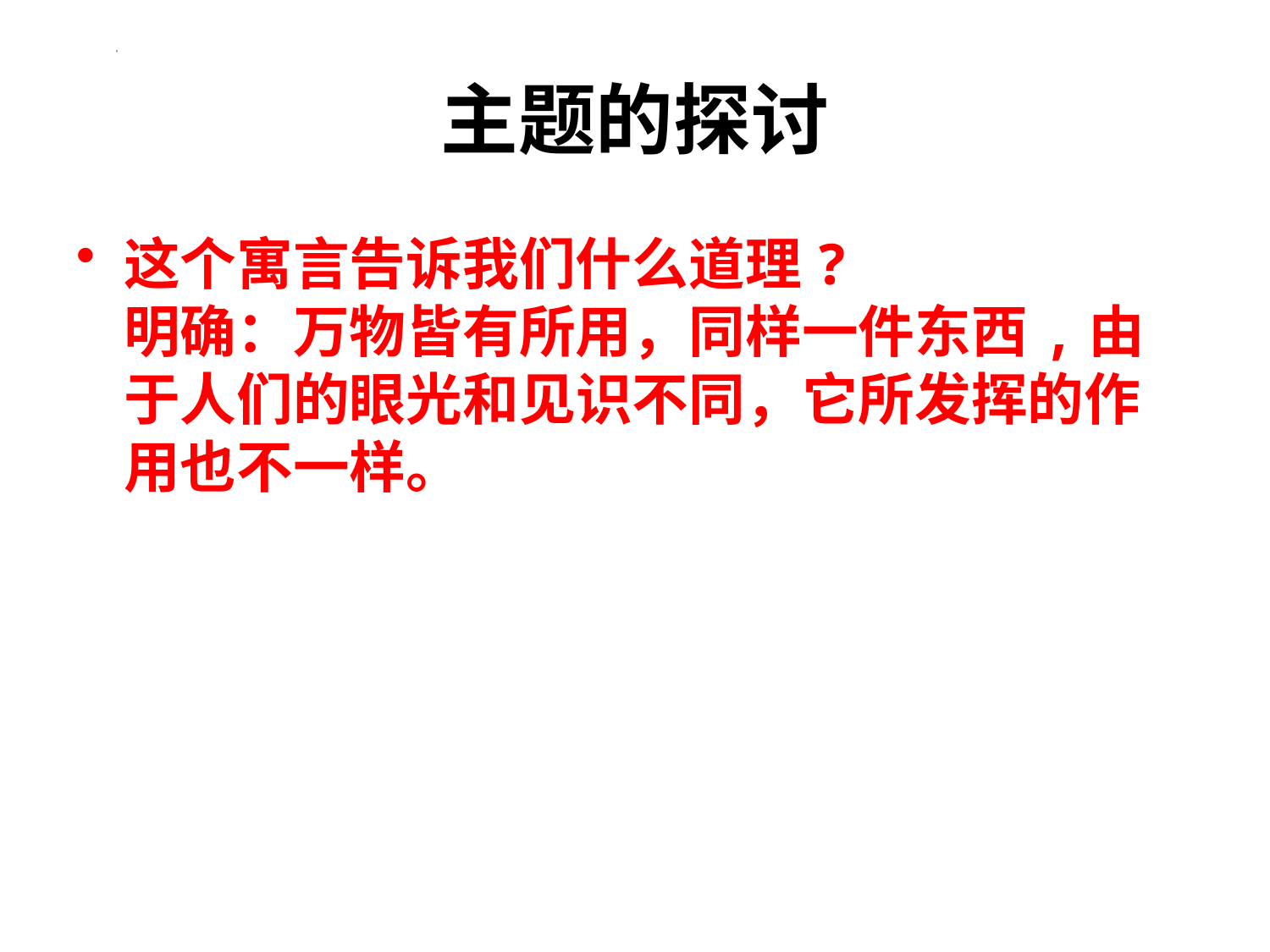

# 主题的探讨
这个寓言告诉我们什么道理?
明确：万物皆有所用，同样一件东西,由于人们的眼光和见识不同，它所发挥的作用也不一样。